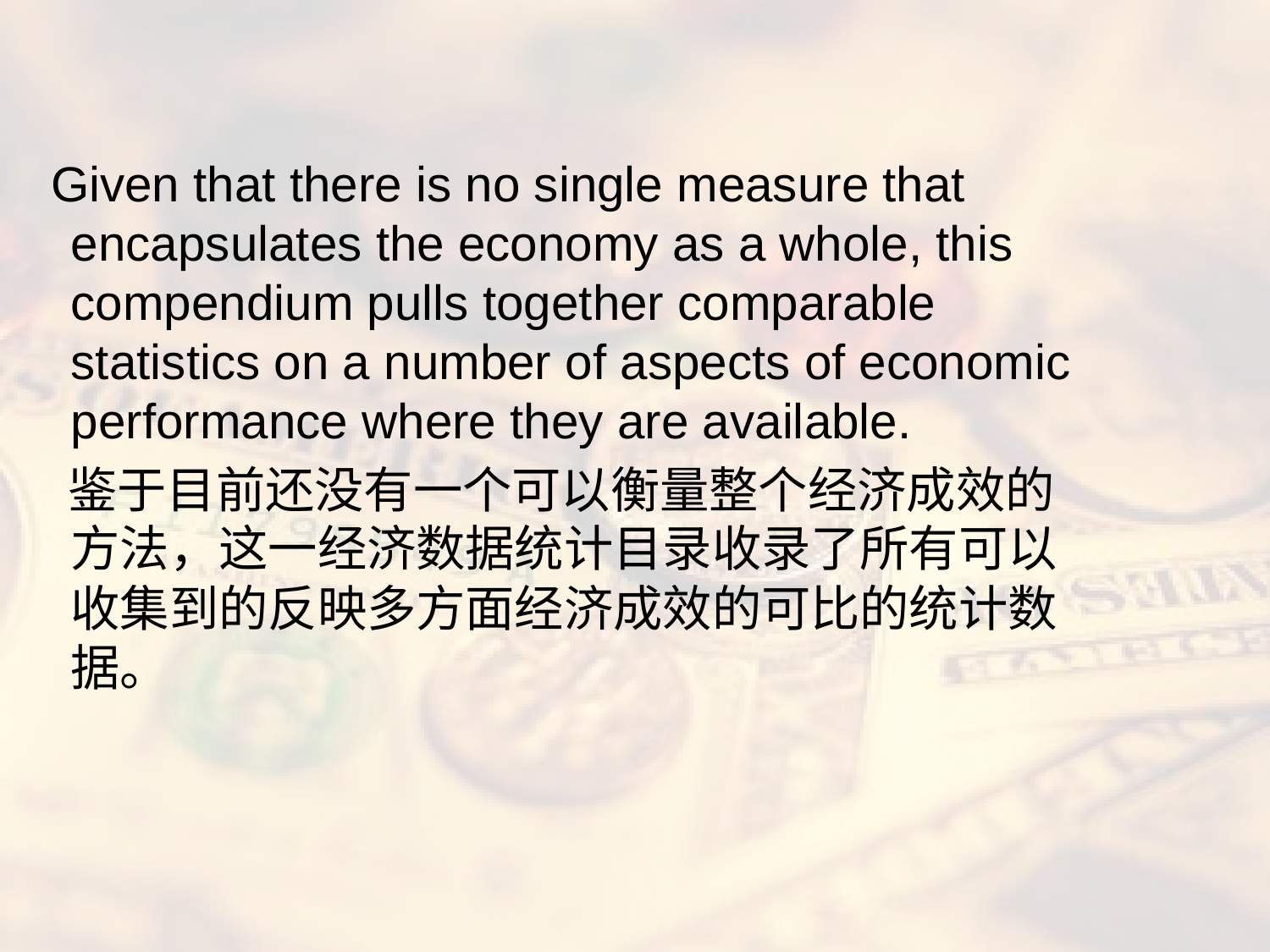

#
  Given that there is no single measure that encapsulates the economy as a whole, this compendium pulls together comparable statistics on a number of aspects of economic performance where they are available.
   鉴于目前还没有一个可以衡量整个经济成效的方法，这一经济数据统计目录收录了所有可以收集到的反映多方面经济成效的可比的统计数据。